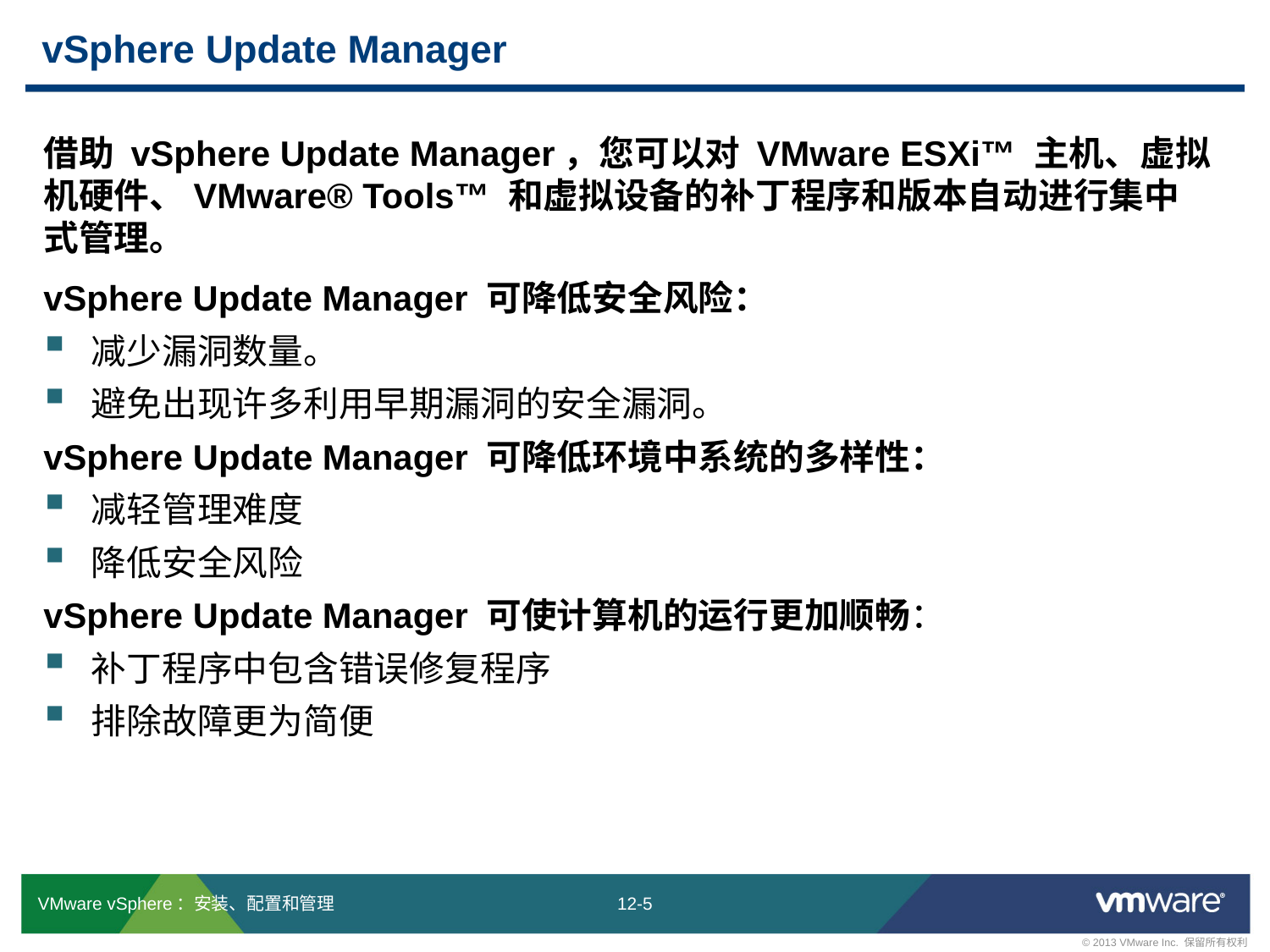

# vSphere Update Manager
借助 vSphere Update Manager，您可以对 VMware ESXi™ 主机、虚拟机硬件、VMware® Tools™ 和虚拟设备的补丁程序和版本自动进行集中式管理。
vSphere Update Manager 可降低安全风险：
减少漏洞数量。
避免出现许多利用早期漏洞的安全漏洞。
vSphere Update Manager 可降低环境中系统的多样性：
减轻管理难度
降低安全风险
vSphere Update Manager 可使计算机的运行更加顺畅：
补丁程序中包含错误修复程序
排除故障更为简便